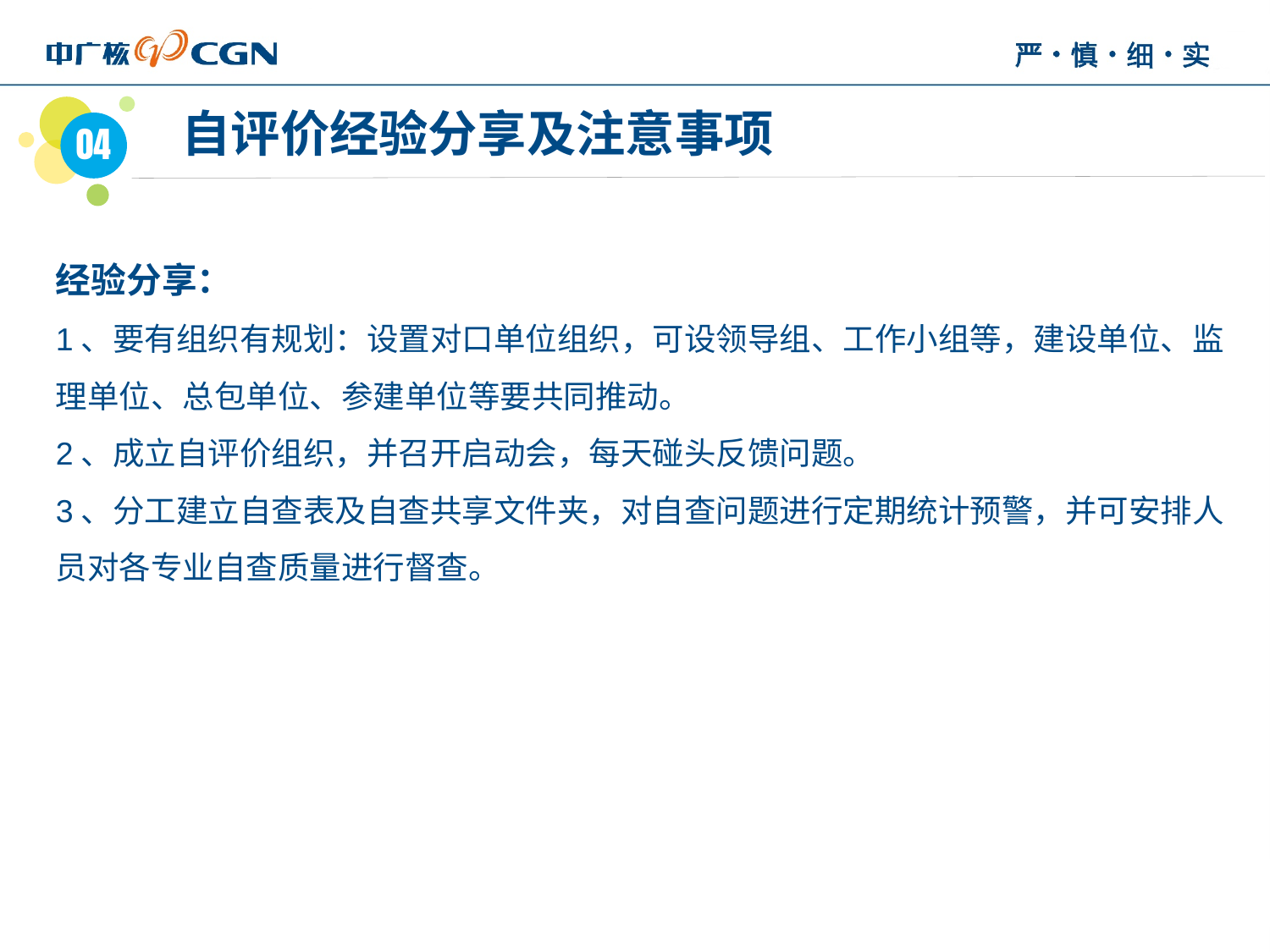

04

  自评价经验分享及注意事项

经验分享：
1、要有组织有规划：设置对口单位组织，可设领导组、工作小组等，建设单位、监理单位、总包单位、参建单位等要共同推动。
2、成立自评价组织，并召开启动会，每天碰头反馈问题。
3、分工建立自查表及自查共享文件夹，对自查问题进行定期统计预警，并可安排人员对各专业自查质量进行督查。